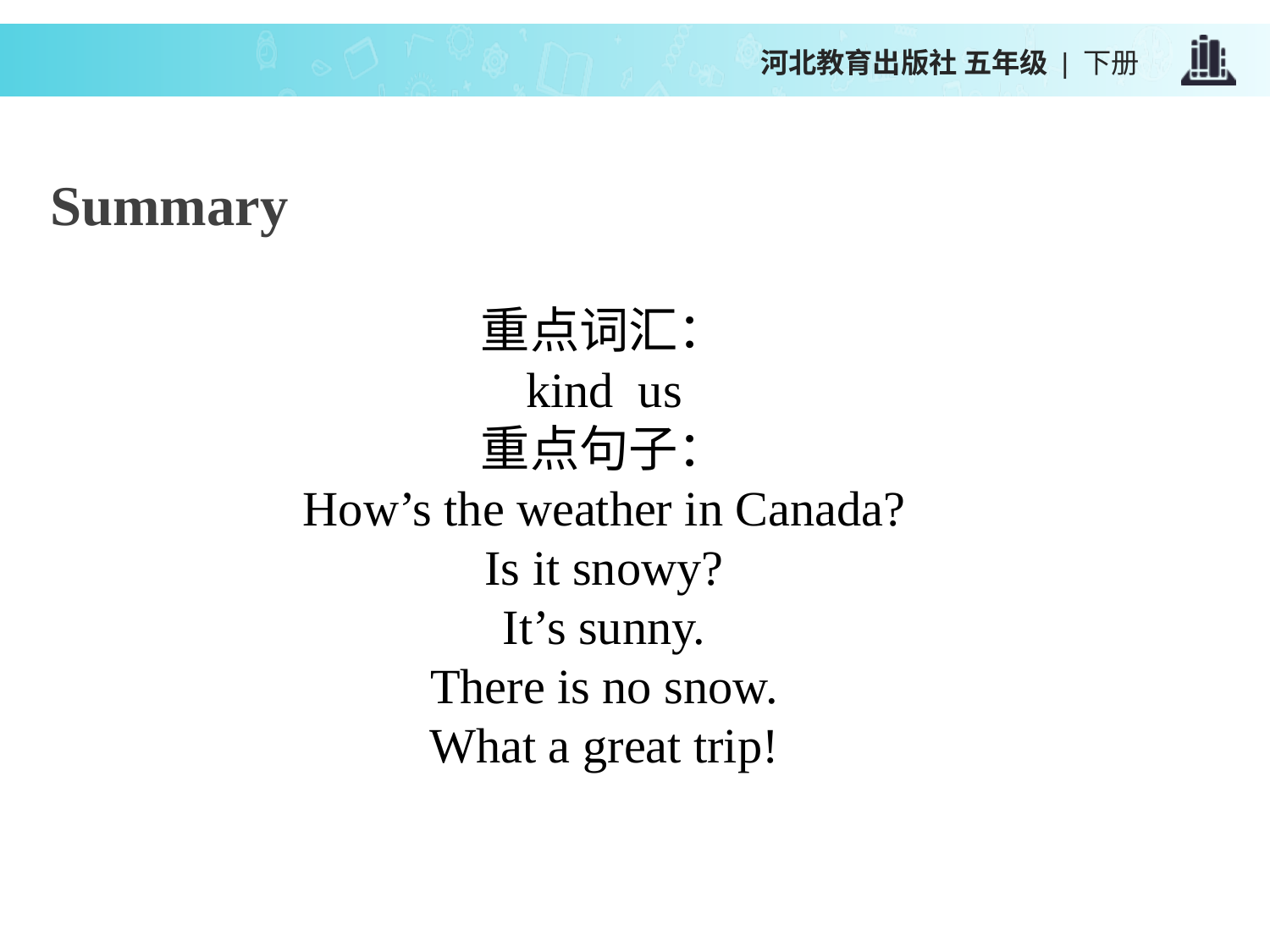

河北教育出版社 五年级 | 下册
Summary
重点词汇：
kind  us
重点句子：
How’s the weather in Canada?
Is it snowy?
It’s sunny.
There is no snow.
What a great trip!